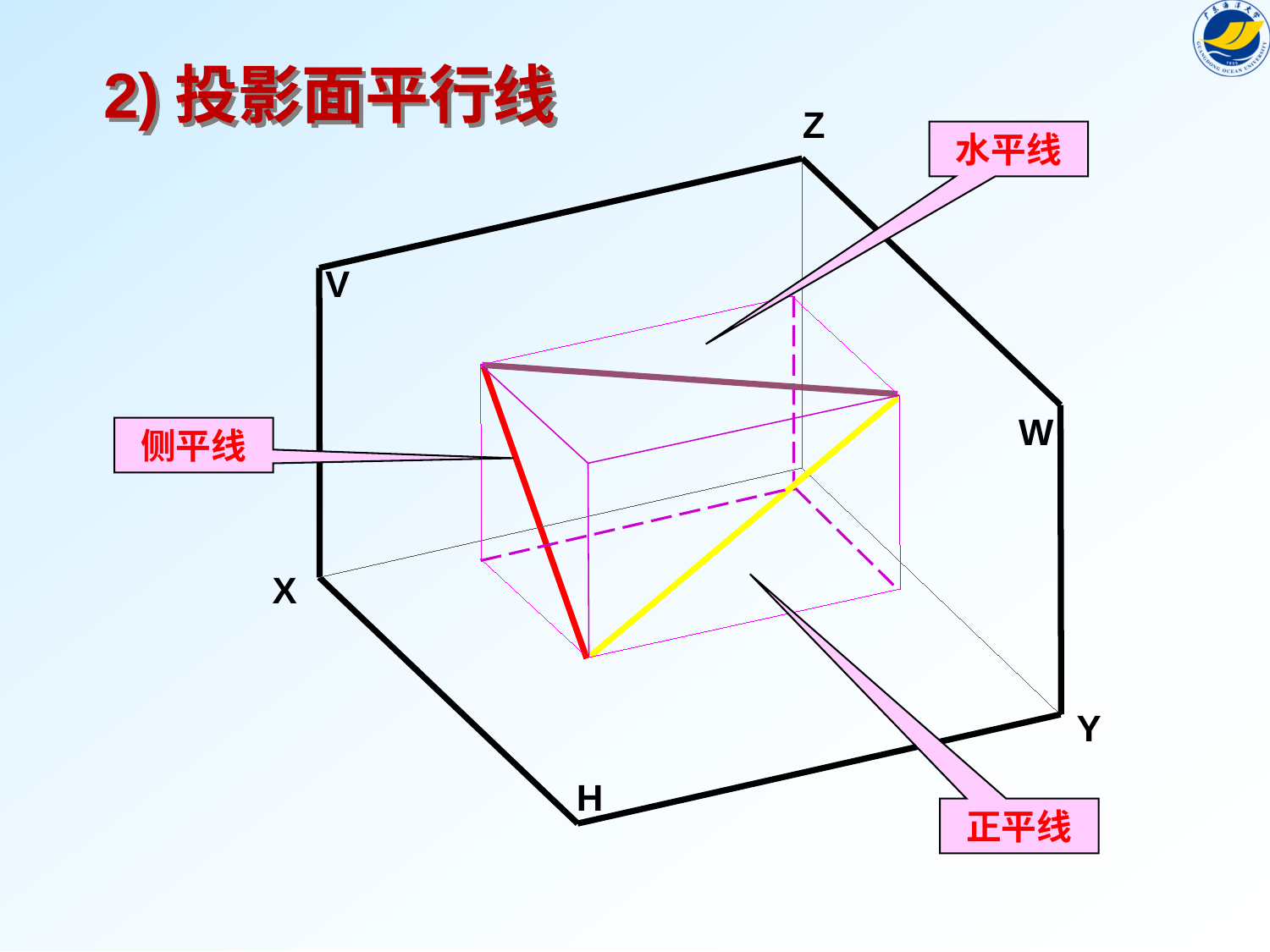

2)投影面平行线
Z
水平线

V

W

侧平线

X

Y

H
正平线